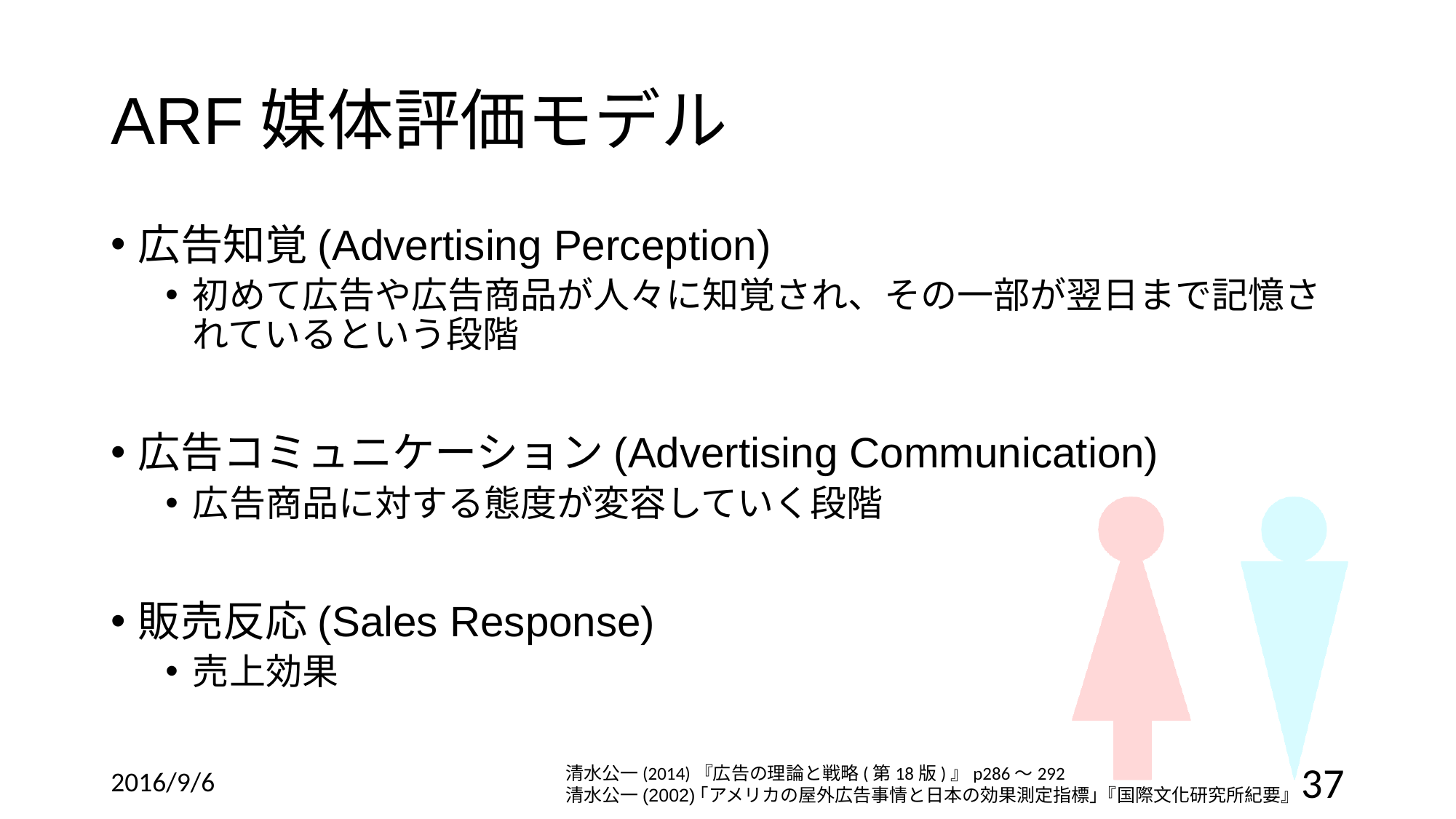

# ARF媒体評価モデル
広告知覚(Advertising Perception)
初めて広告や広告商品が人々に知覚され、その一部が翌日まで記憶されているという段階

広告コミュニケーション(Advertising Communication)
広告商品に対する態度が変容していく段階

販売反応(Sales Response)
売上効果
清水公一(2014)『広告の理論と戦略(第18版)』p286～292
清水公一(2002)｢アメリカの屋外広告事情と日本の効果測定指標｣『国際文化研究所紀要』

2016/9/6
37